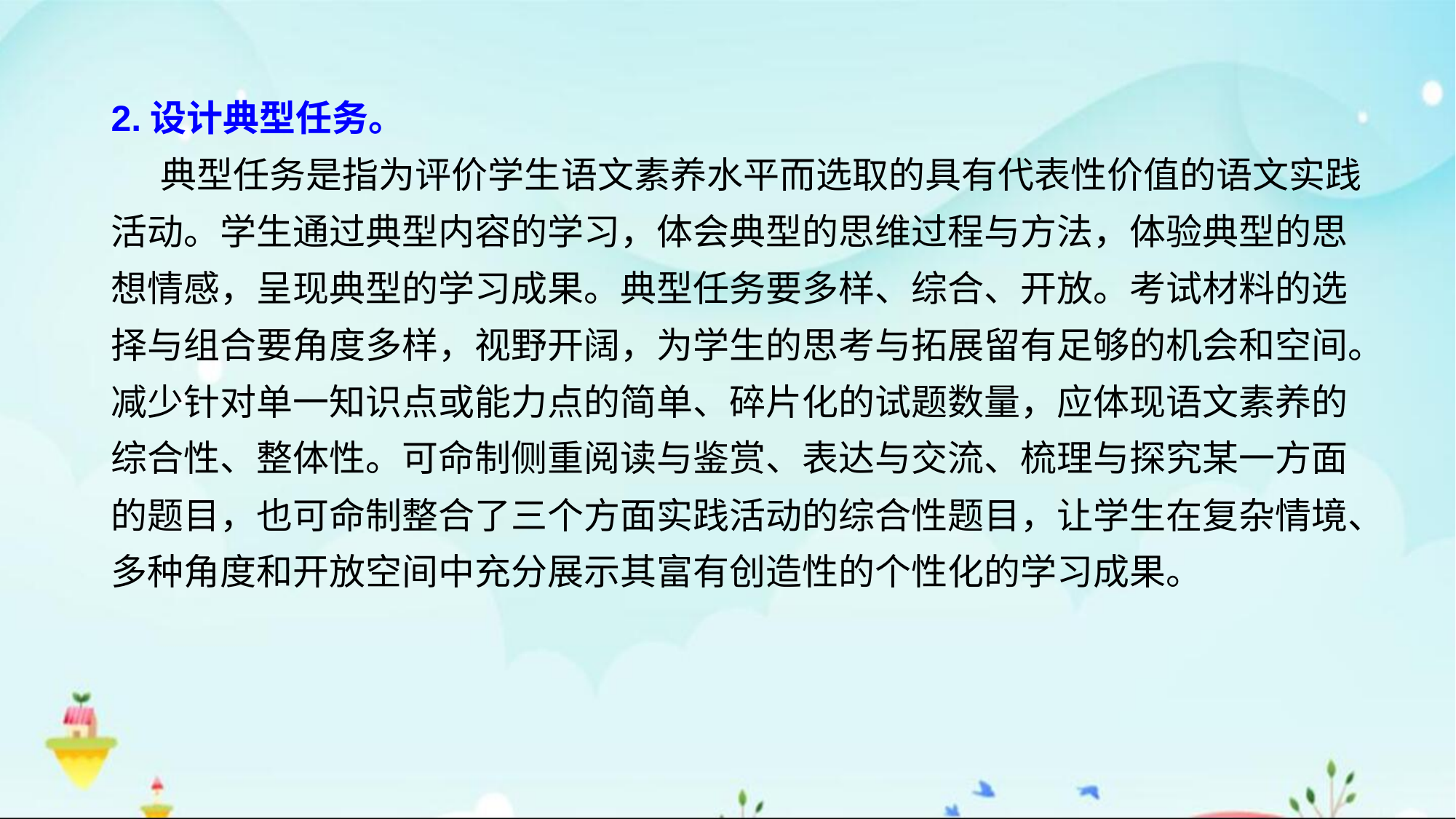

2.设计典型任务。
    典型任务是指为评价学生语文素养水平而选取的具有代表性价值的语文实践活动。学生通过典型内容的学习，体会典型的思维过程与方法，体验典型的思想情感，呈现典型的学习成果。典型任务要多样、综合、开放。考试材料的选择与组合要角度多样，视野开阔，为学生的思考与拓展留有足够的机会和空间。减少针对单一知识点或能力点的简单、碎片化的试题数量，应体现语文素养的综合性、整体性。可命制侧重阅读与鉴赏、表达与交流、梳理与探究某一方面的题目，也可命制整合了三个方面实践活动的综合性题目，让学生在复杂情境、多种角度和开放空间中充分展示其富有创造性的个性化的学习成果。